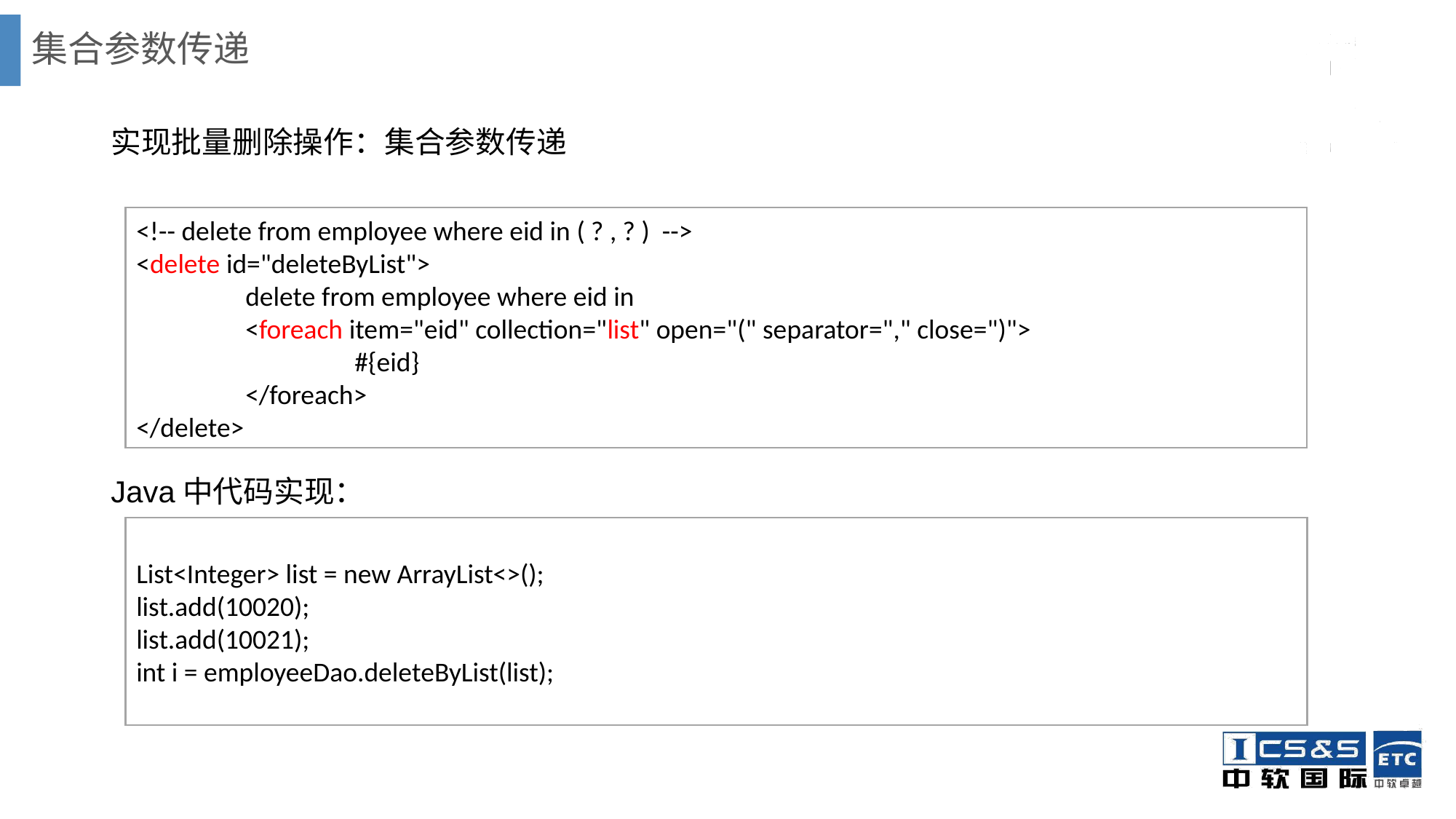

# 集合参数传递
实现批量删除操作：集合参数传递

Java中代码实现：

<!-- delete from employee where eid in ( ? , ? )  -->
<delete id="deleteByList">
	delete from employee where eid in
	<foreach item="eid" collection="list" open="(" separator="," close=")">
		#{eid}
	</foreach>
</delete>

List<Integer> list = new ArrayList<>();
list.add(10020);
list.add(10021);
int i = employeeDao.deleteByList(list);